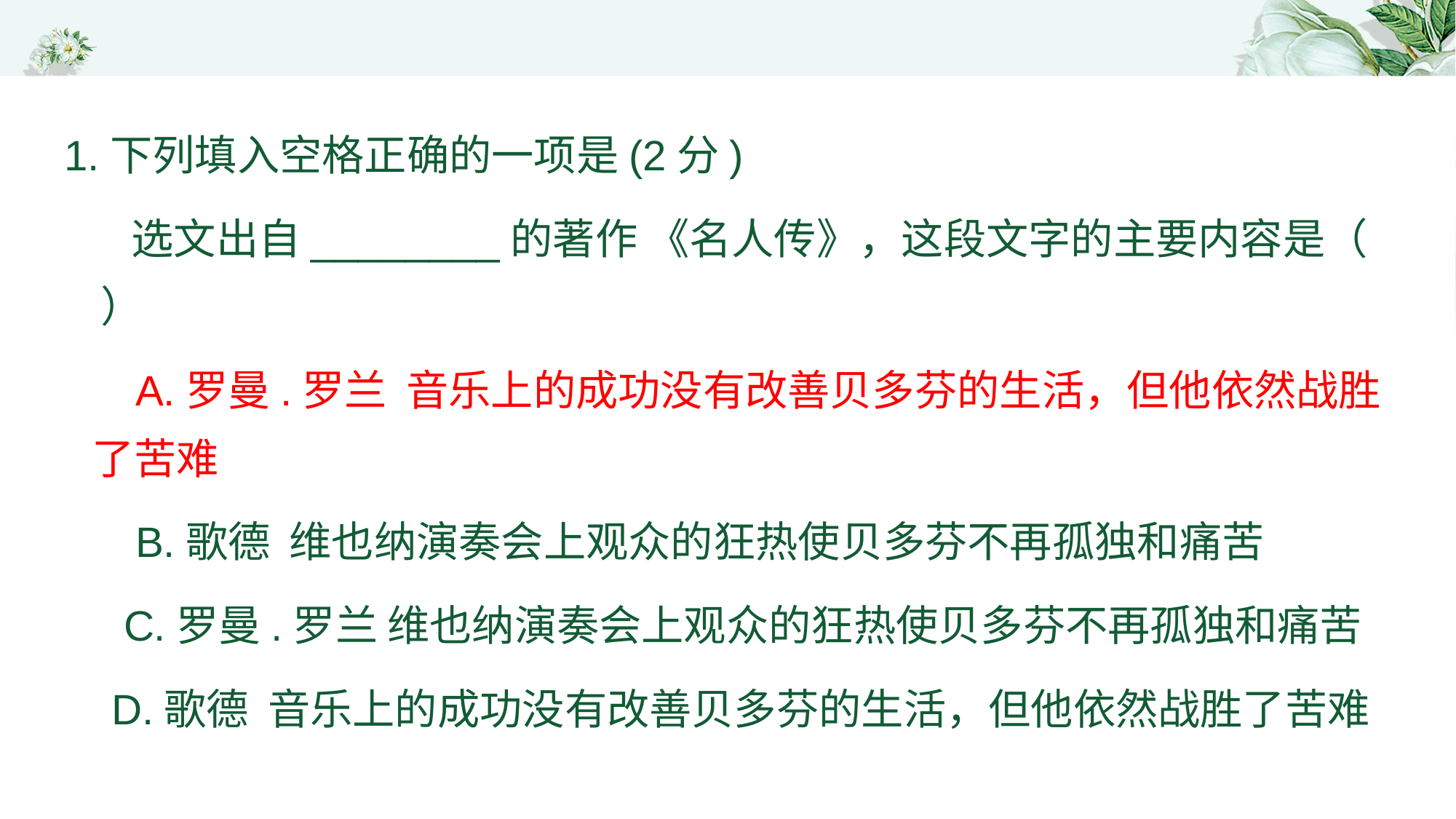

1.下列填入空格正确的一项是(2分)
      选文出自________的著作 《名人传》，这段文字的主要内容是（    ）
      A.罗曼.罗兰  音乐上的成功没有改善贝多芬的生活，但他依然战胜了苦难
      B.歌德  维也纳演奏会上观众的狂热使贝多芬不再孤独和痛苦
     C.罗曼.罗兰 维也纳演奏会上观众的狂热使贝多芬不再孤独和痛苦
    D.歌德  音乐上的成功没有改善贝多芬的生活，但他依然战胜了苦难